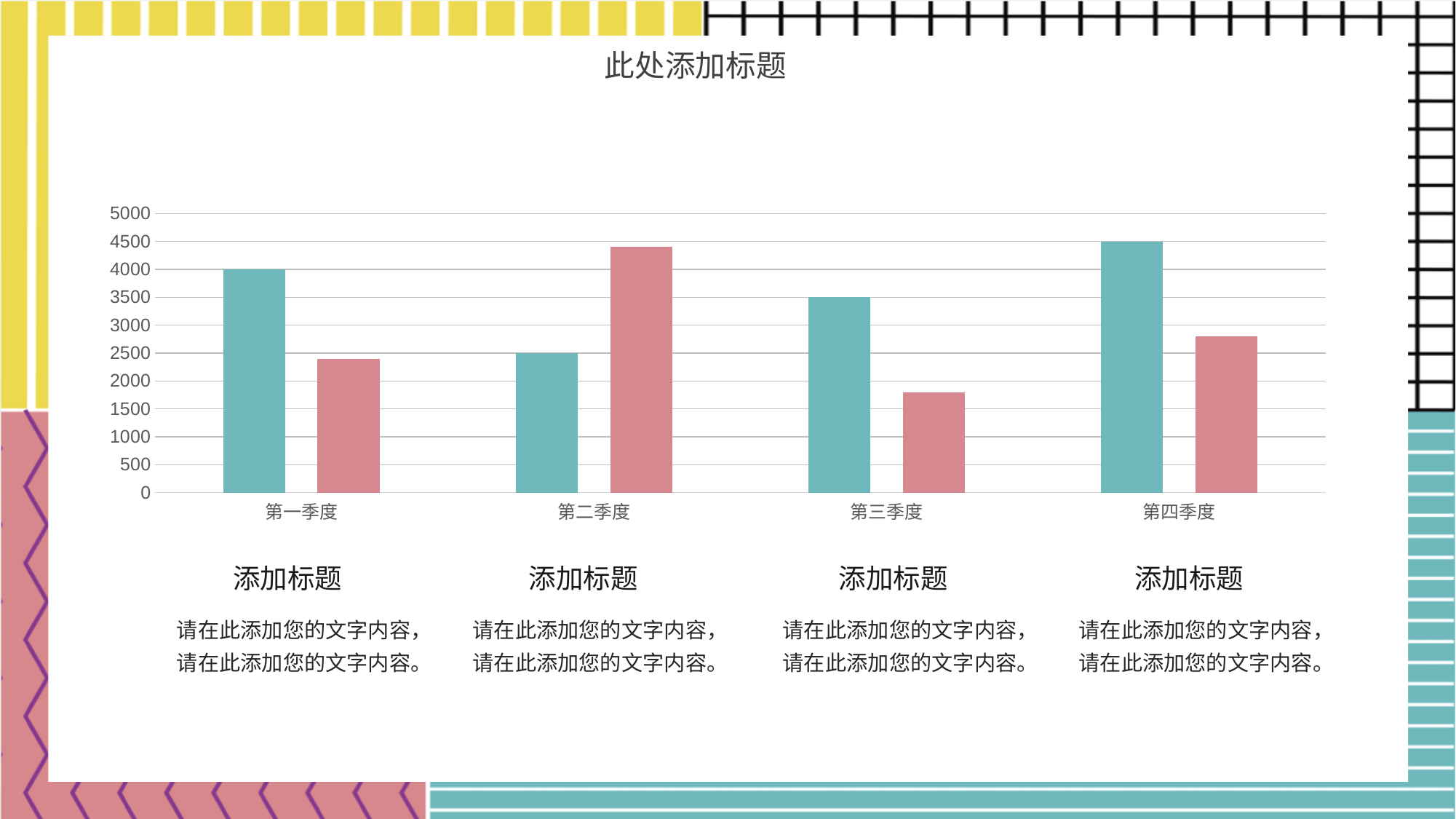

此处添加标题

### Chart

| Category | 系列 1 | 系列 2 |
|---|---|---|
| 第一季度 | 4000.0 | 2400.0 |
| 第二季度 | 2500.0 | 4400.0 |
| 第三季度 | 3500.0 | 1800.0 |
| 第四季度 | 4500.0 | 2800.0 |
添加标题
添加标题
添加标题
添加标题
请在此添加您的文字内容，请在此添加您的文字内容。
请在此添加您的文字内容，请在此添加您的文字内容。
请在此添加您的文字内容，请在此添加您的文字内容。
请在此添加您的文字内容，请在此添加您的文字内容。